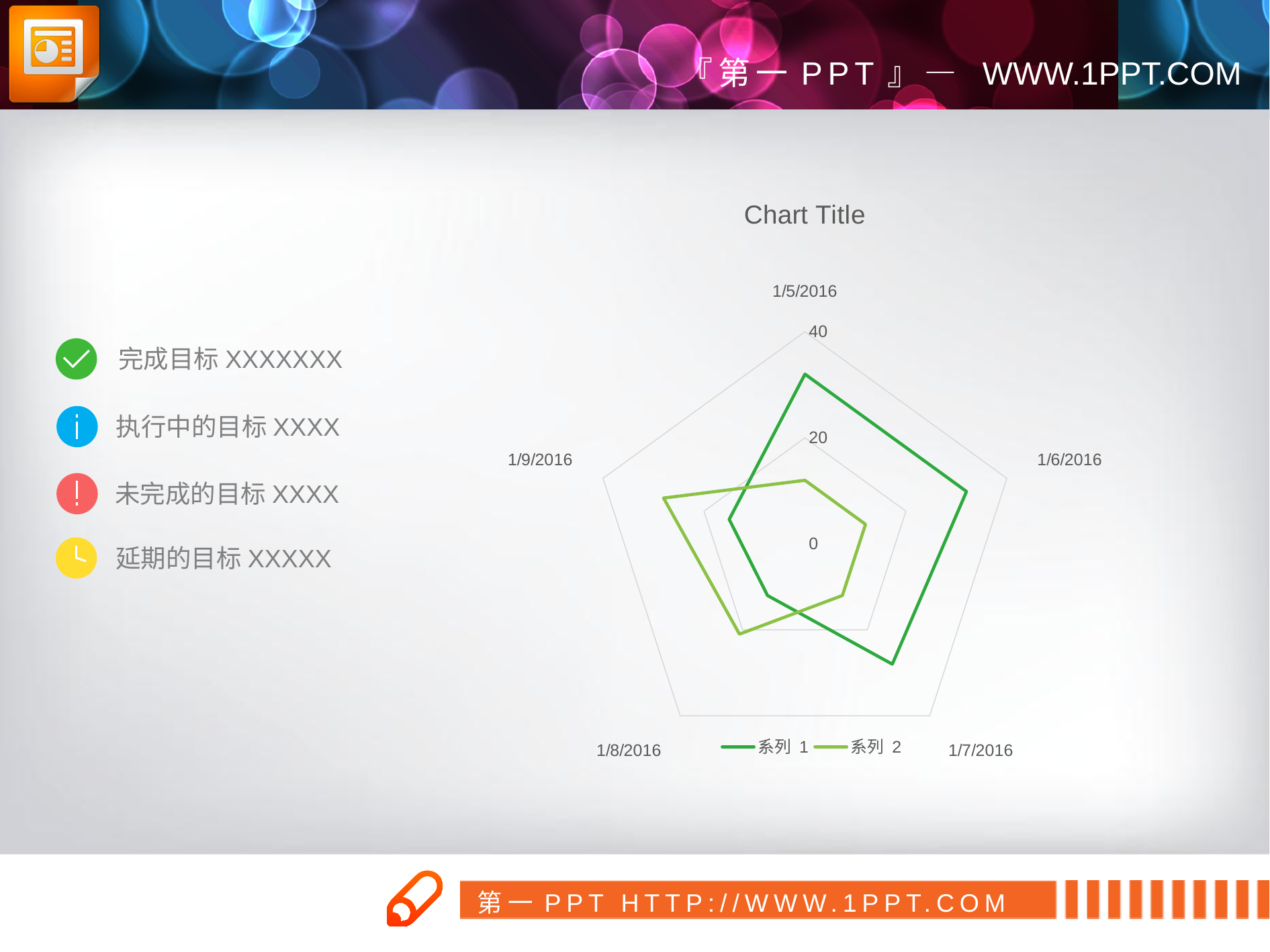

### Chart:

| Category | 系列 1 | 系列 2 |
|---|---|---|
| 42374 | 32.0 | 12.0 |
| 42375 | 32.0 | 12.0 |
| 42376 | 28.0 | 12.0 |
| 42377 | 12.0 | 21.0 |
| 42378 | 15.0 | 28.0 |
完成目标XXXXXXX

执行中的目标XXXX

未完成的目标XXXX

延期的目标XXXXX